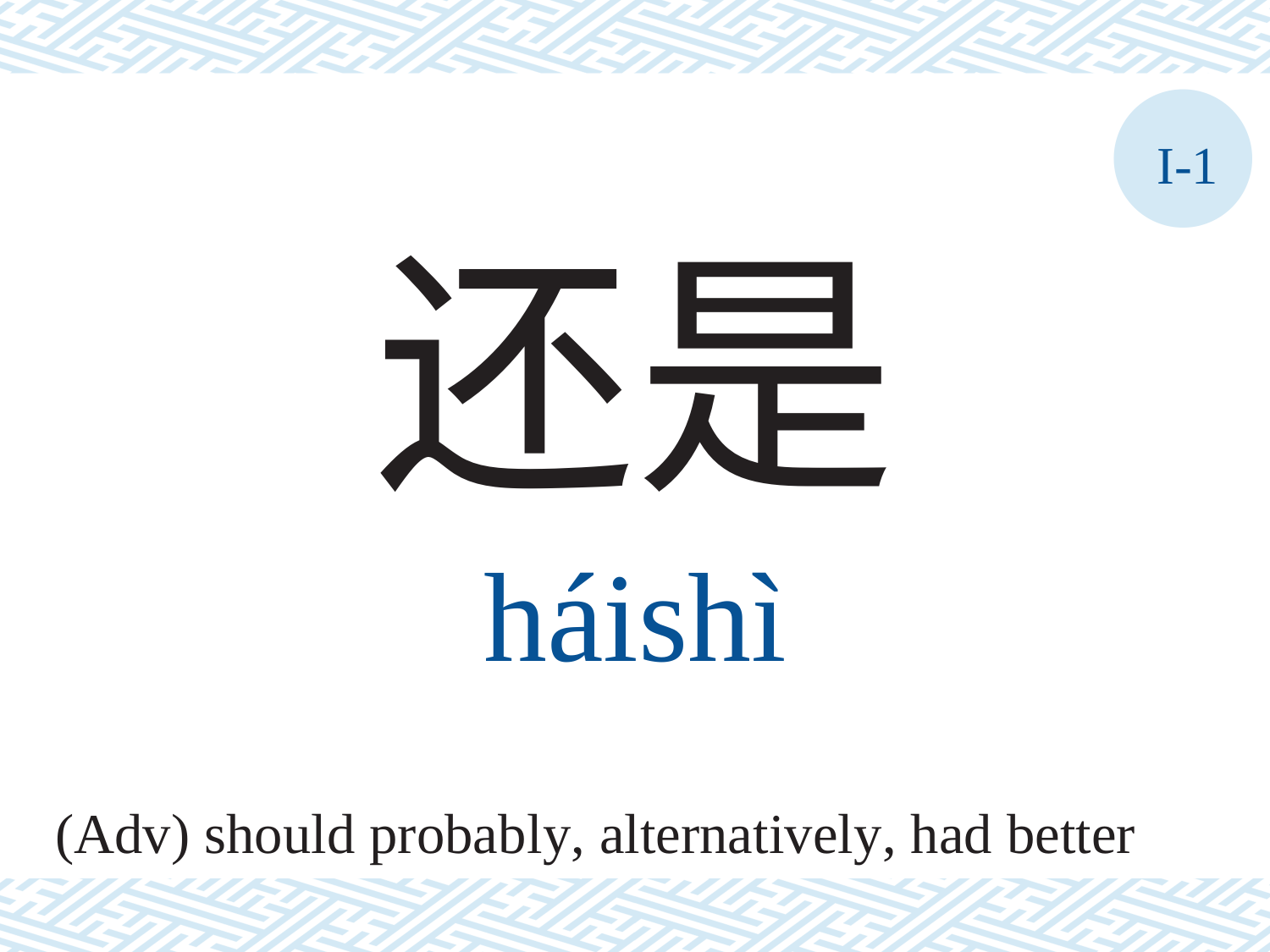

I-1
还是
háishì
(Adv) should probably, alternatively, had better